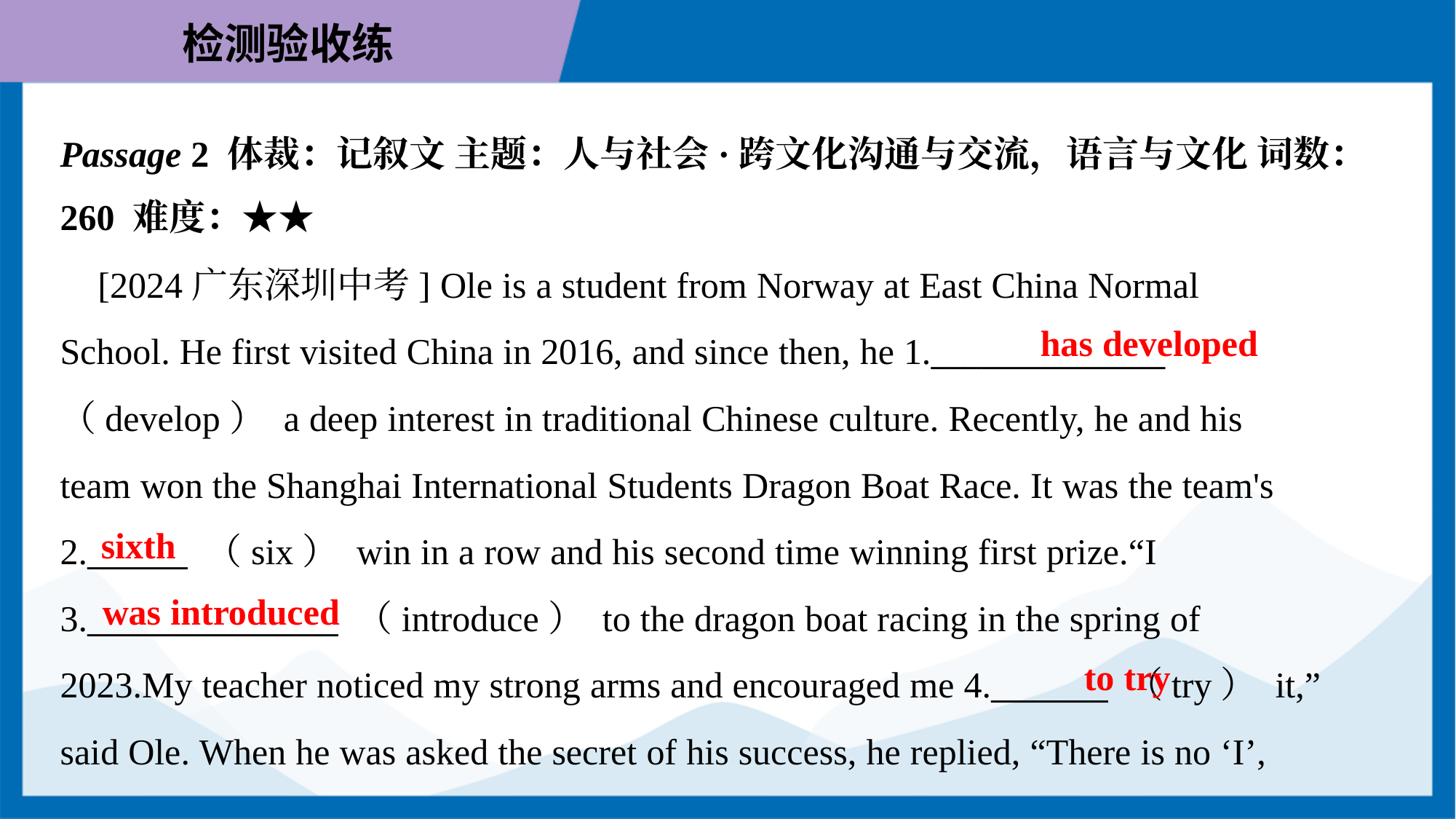

Passage 2 体裁：记叙文 主题：人与社会·跨文化沟通与交流，语言与文化 词数：
260 难度：★★
    [2024广东深圳中考] Ole is a student from Norway at East China Normal
School. He first visited China in 2016, and since then, he 1.______________
（develop） a deep interest in traditional Chinese culture. Recently, he and his
team won the Shanghai International Students Dragon Boat Race. It was the team's
2.______ （six） win in a row and his second time winning first prize.“I
3._______________ （introduce） to the dragon boat racing in the spring of
2023.My teacher noticed my strong arms and encouraged me 4._______ （try） it,”
said Ole. When he was asked the secret of his success, he replied, “There is no ‘I’,

has developed
sixth
was introduced
to try